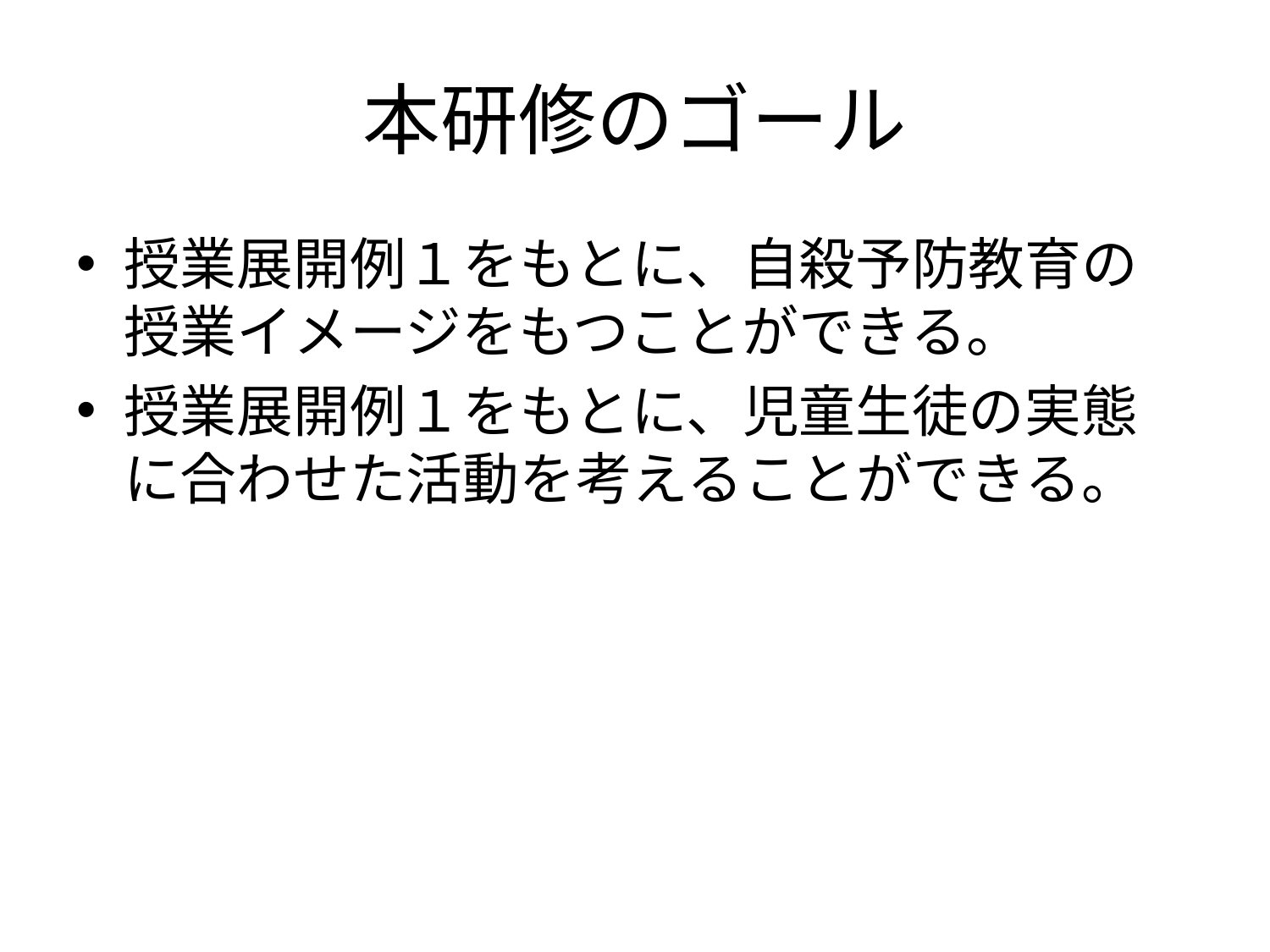

# 本研修のゴール
授業展開例１をもとに、自殺予防教育の授業イメージをもつことができる。
授業展開例１をもとに、児童生徒の実態に合わせた活動を考えることができる。